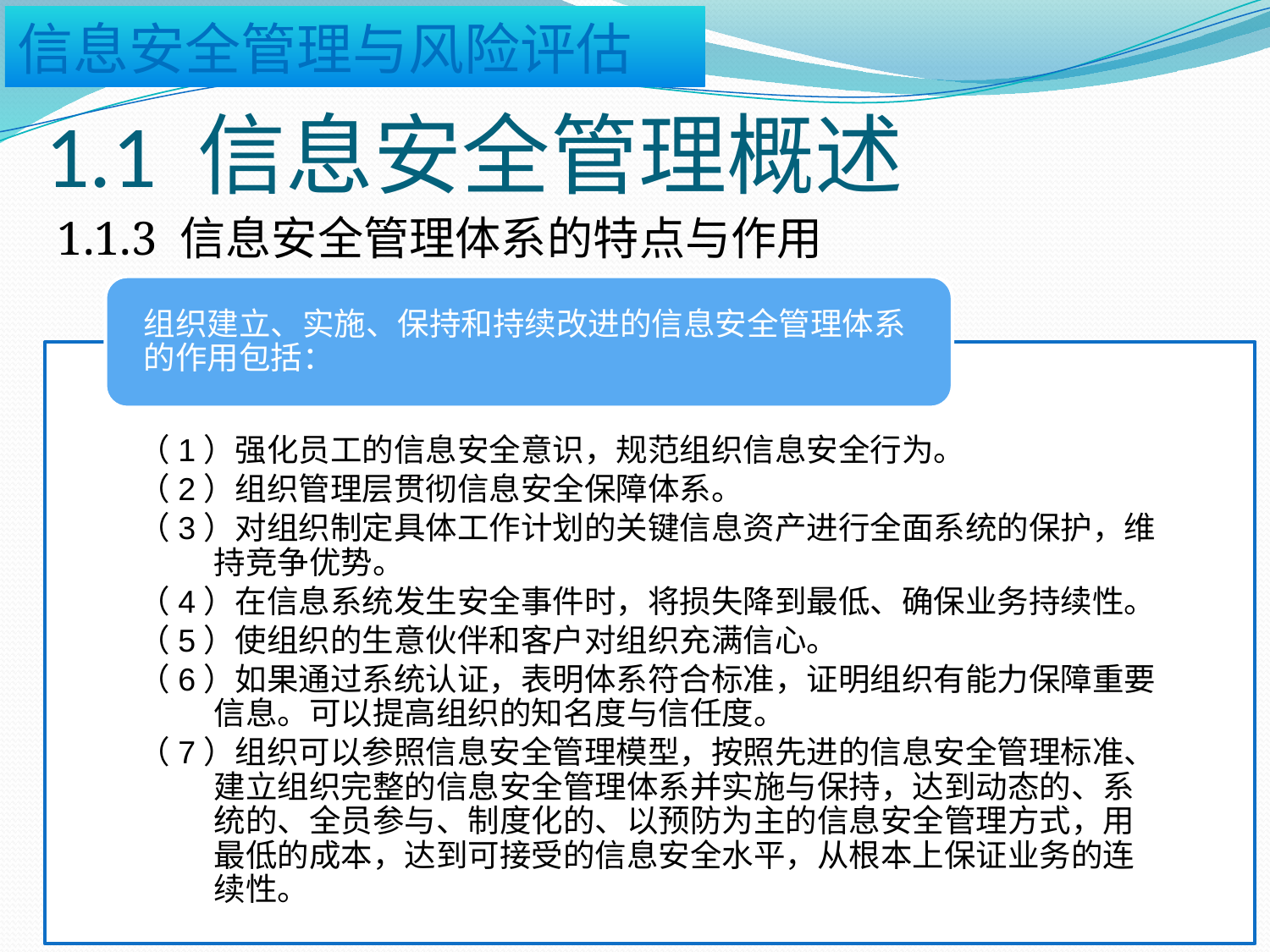

# 1.1 信息安全管理概述
1.1.3 信息安全管理体系的特点与作用
组织建立、实施、保持和持续改进的信息安全管理体系的作用包括：
（1）强化员工的信息安全意识，规范组织信息安全行为。
（2）组织管理层贯彻信息安全保障体系。
（3）对组织制定具体工作计划的关键信息资产进行全面系统的保护，维持竞争优势。
（4）在信息系统发生安全事件时，将损失降到最低、确保业务持续性。
（5）使组织的生意伙伴和客户对组织充满信心。
（6）如果通过系统认证，表明体系符合标准，证明组织有能力保障重要信息。可以提高组织的知名度与信任度。
（7）组织可以参照信息安全管理模型，按照先进的信息安全管理标准、建立组织完整的信息安全管理体系并实施与保持，达到动态的、系统的、全员参与、制度化的、以预防为主的信息安全管理方式，用最低的成本，达到可接受的信息安全水平，从根本上保证业务的连续性。